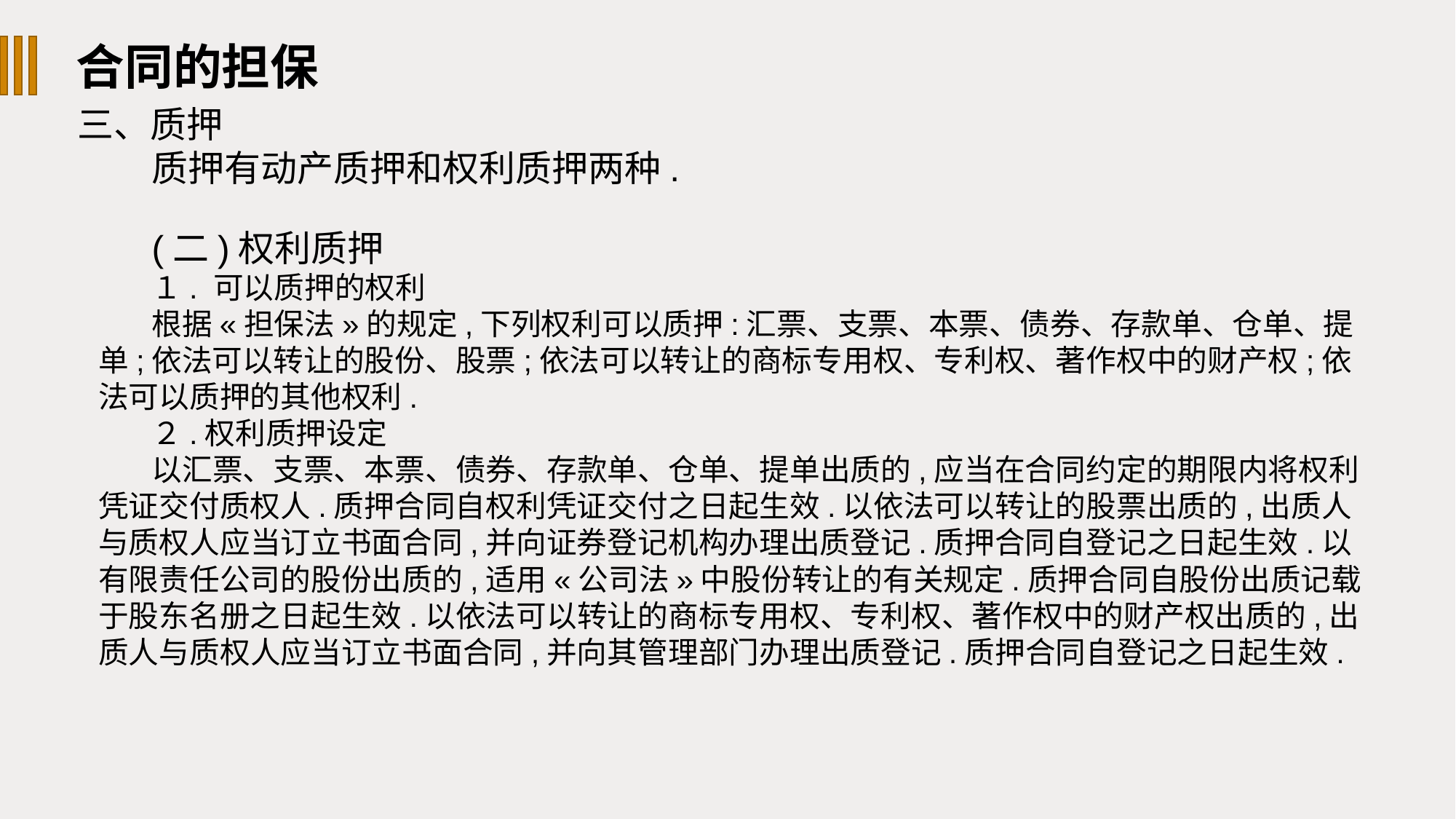

合同的担保

三、质押
质押有动产质押和权利质押两种.

(二)权利质押
１. 可以质押的权利
根据«担保法»的规定,下列权利可以质押:汇票、支票、本票、债券、存款单、仓单、提单;依法可以转让的股份、股票;依法可以转让的商标专用权、专利权、著作权中的财产权;依法可以质押的其他权利.
２.权利质押设定
以汇票、支票、本票、债券、存款单、仓单、提单出质的,应当在合同约定的期限内将权利凭证交付质权人.质押合同自权利凭证交付之日起生效.以依法可以转让的股票出质的,出质人与质权人应当订立书面合同,并向证券登记机构办理出质登记.质押合同自登记之日起生效.以有限责任公司的股份出质的,适用«公司法»中股份转让的有关规定.质押合同自股份出质记载于股东名册之日起生效.以依法可以转让的商标专用权、专利权、著作权中的财产权出质的,出质人与质权人应当订立书面合同,并向其管理部门办理出质登记.质押合同自登记之日起生效.